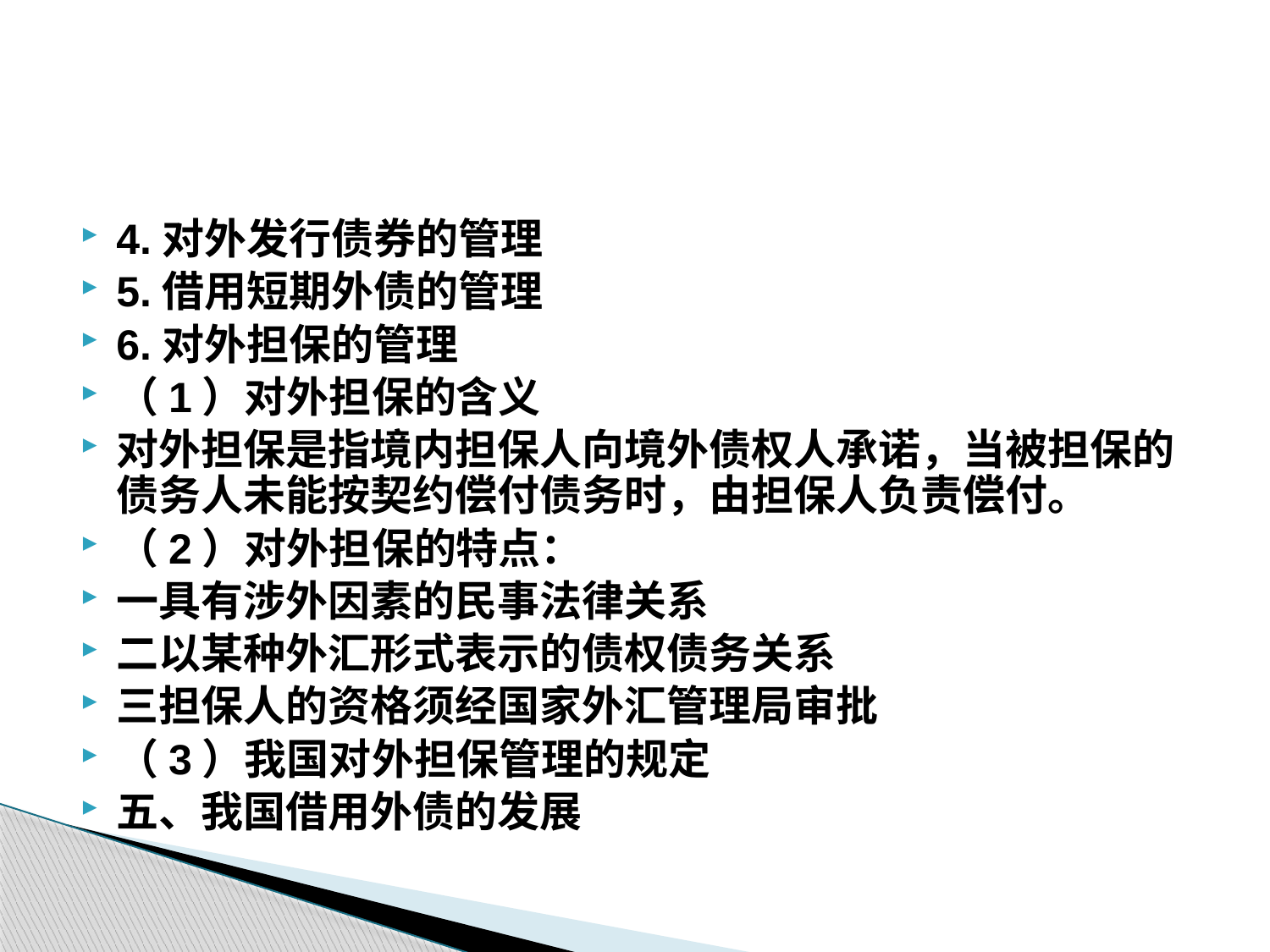

#
4.对外发行债券的管理
5.借用短期外债的管理
6.对外担保的管理
（1）对外担保的含义
对外担保是指境内担保人向境外债权人承诺，当被担保的债务人未能按契约偿付债务时，由担保人负责偿付。
（2）对外担保的特点：
一具有涉外因素的民事法律关系
二以某种外汇形式表示的债权债务关系
三担保人的资格须经国家外汇管理局审批
（3）我国对外担保管理的规定
五、我国借用外债的发展